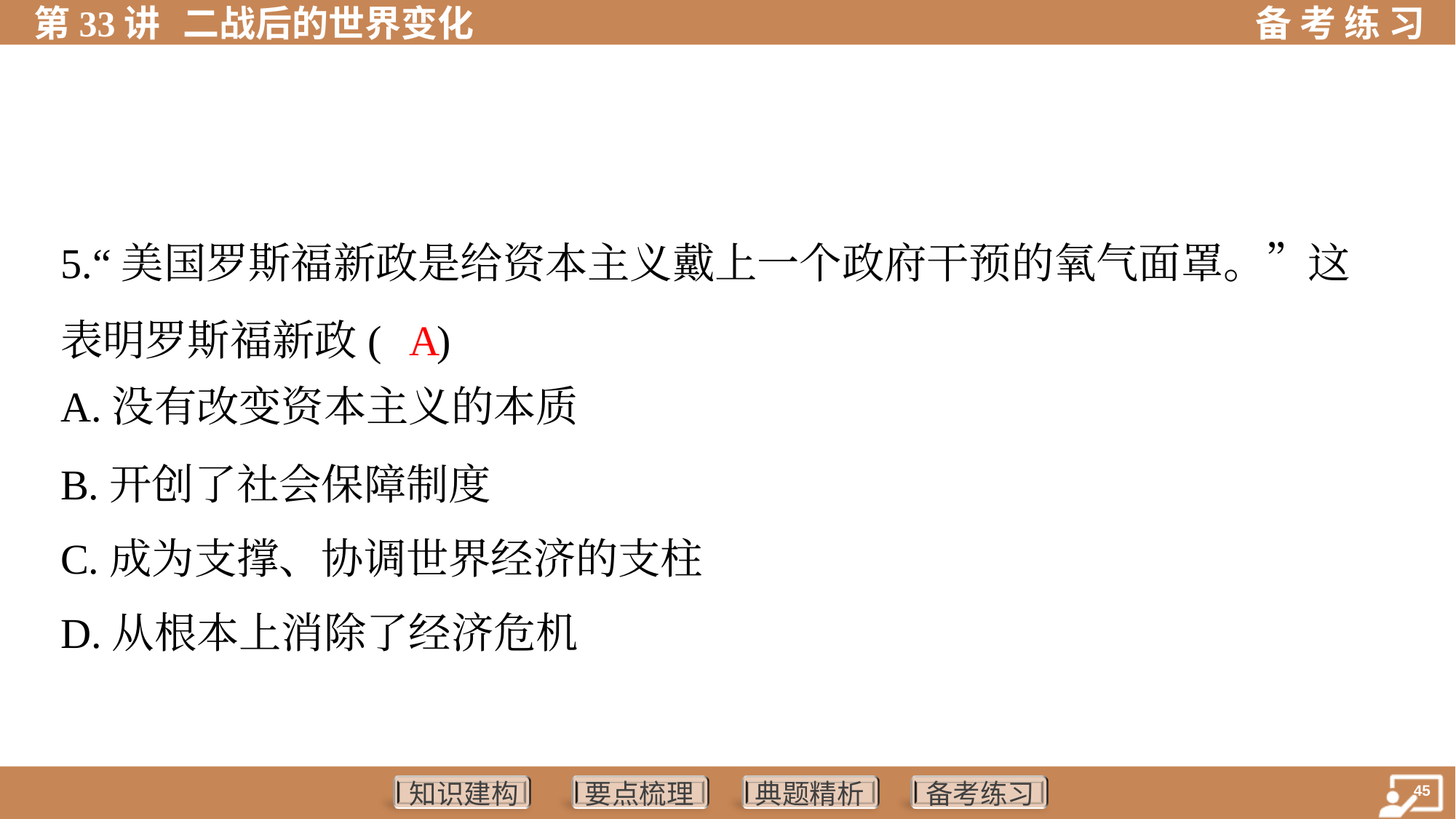

5.“美国罗斯福新政是给资本主义戴上一个政府干预的氧气面罩。”这
表明罗斯福新政(     )
    A
A.没有改变资本主义的本质
B.开创了社会保障制度
C.成为支撑、协调世界经济的支柱
D.从根本上消除了经济危机